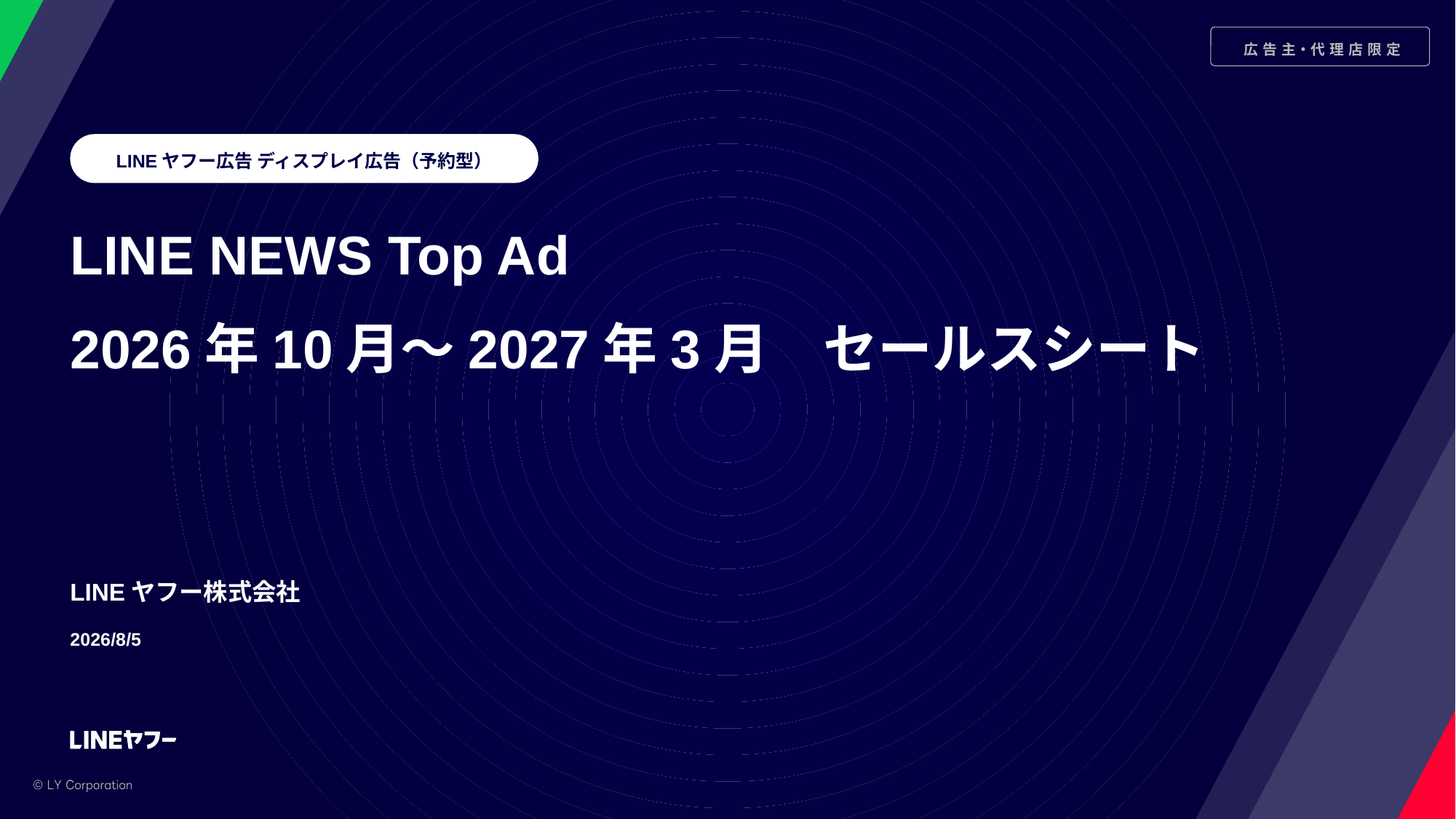

LINEヤフー広告 ディスプレイ広告（予約型）
LINE NEWS Top Ad
2026年10月～2027年3月　セールスシート
LINEヤフー株式会社
2026/8/5